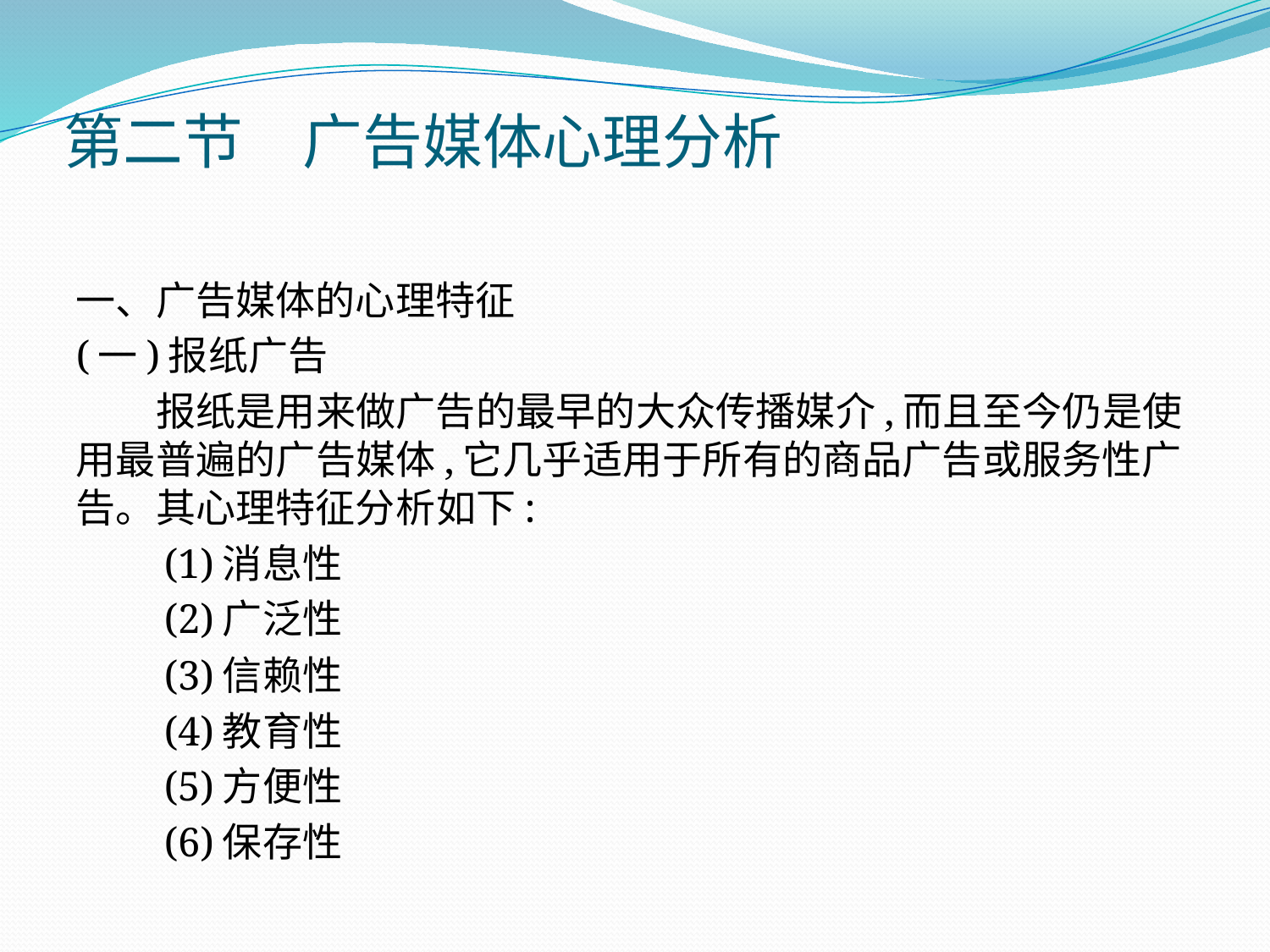

# 第二节　广告媒体心理分析
一、广告媒体的心理特征
(一)报纸广告
　　报纸是用来做广告的最早的大众传播媒介,而且至今仍是使用最普遍的广告媒体,它几乎适用于所有的商品广告或服务性广告。其心理特征分析如下:
　　(1)消息性
　　(2)广泛性
　　(3)信赖性
　　(4)教育性
　　(5)方便性
　　(6)保存性